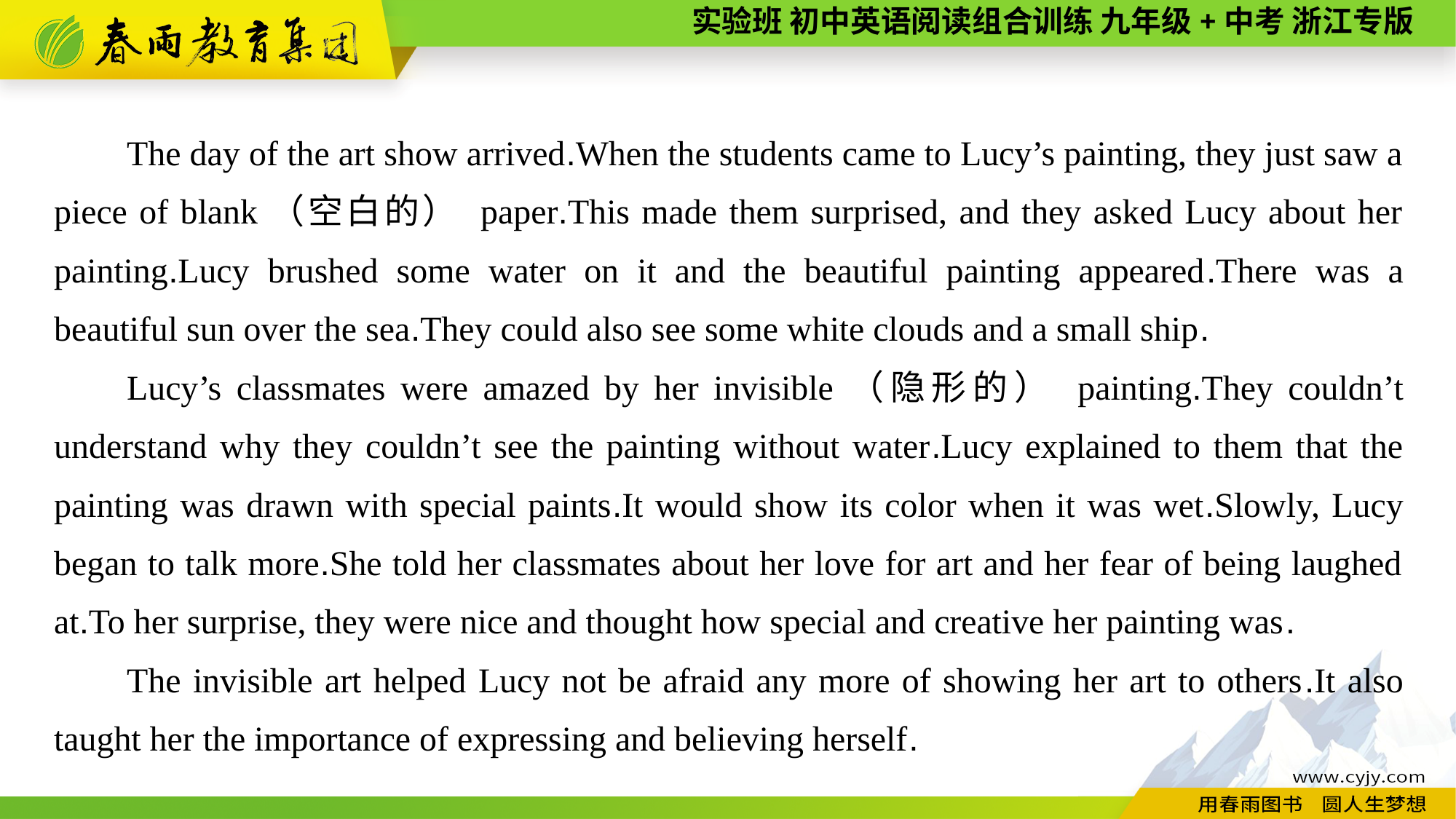

The day of the art show arrived.When the students came to Lucy’s painting, they just saw a piece of blank（空白的） paper.This made them surprised, and they asked Lucy about her painting.Lucy brushed some water on it and the beautiful painting appeared.There was a beautiful sun over the sea.They could also see some white clouds and a small ship.
Lucy’s classmates were amazed by her invisible（隐形的） painting.They couldn’t understand why they couldn’t see the painting without water.Lucy explained to them that the painting was drawn with special paints.It would show its color when it was wet.Slowly, Lucy began to talk more.She told her classmates about her love for art and her fear of being laughed at.To her surprise, they were nice and thought how special and creative her painting was.
The invisible art helped Lucy not be afraid any more of showing her art to others.It also taught her the importance of expressing and believing herself.